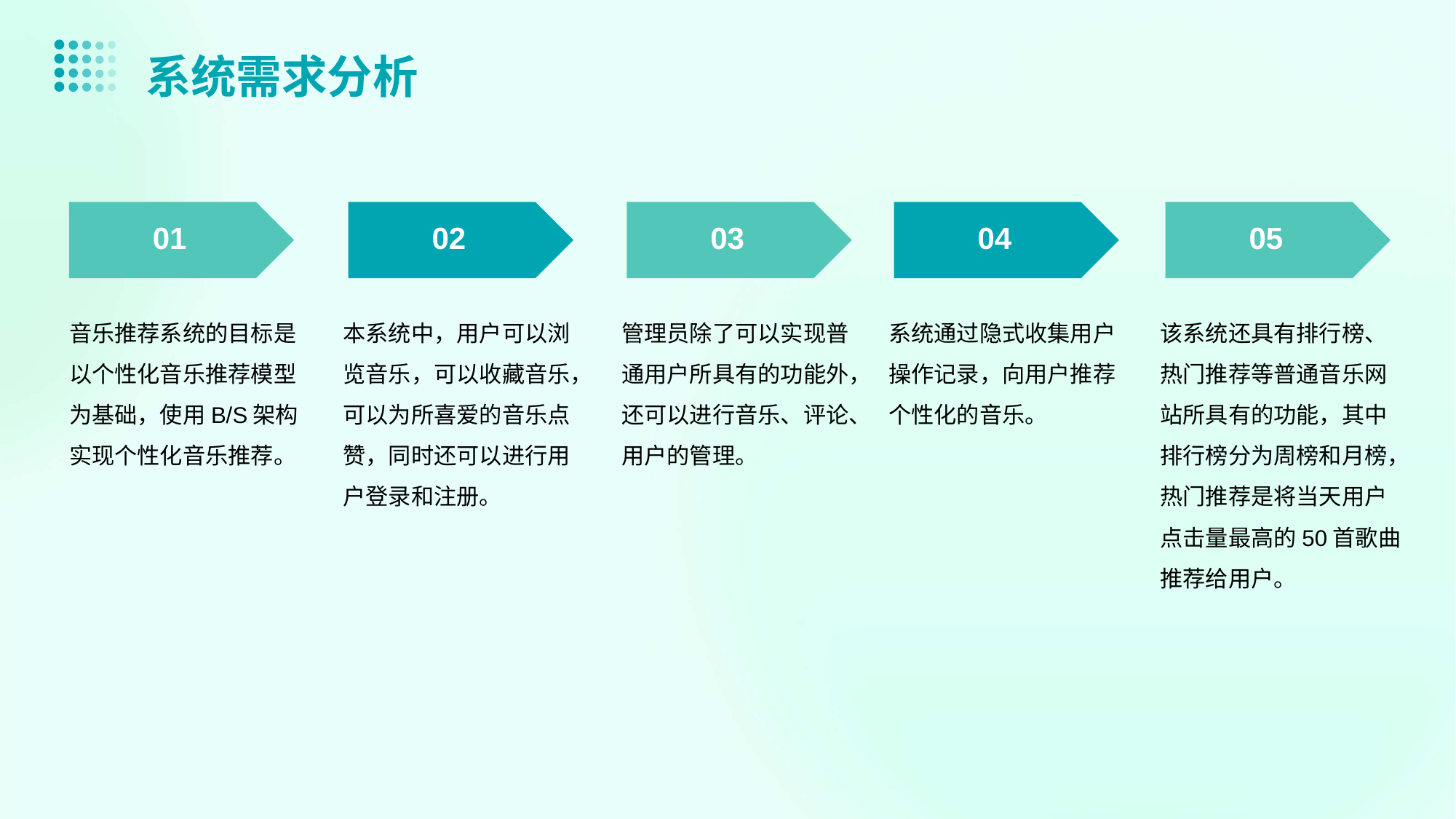

系统需求分析

01
02
03
04
05

音乐推荐系统的目标是以个性化音乐推荐模型为基础，使用B/S架构实现个性化音乐推荐。
本系统中，用户可以浏览音乐，可以收藏音乐，可以为所喜爱的音乐点赞，同时还可以进行用户登录和注册。
管理员除了可以实现普通用户所具有的功能外，还可以进行音乐、评论、用户的管理。
系统通过隐式收集用户操作记录，向用户推荐个性化的音乐。
该系统还具有排行榜、热门推荐等普通音乐网站所具有的功能，其中排行榜分为周榜和月榜，热门推荐是将当天用户点击量最高的50首歌曲推荐给用户。